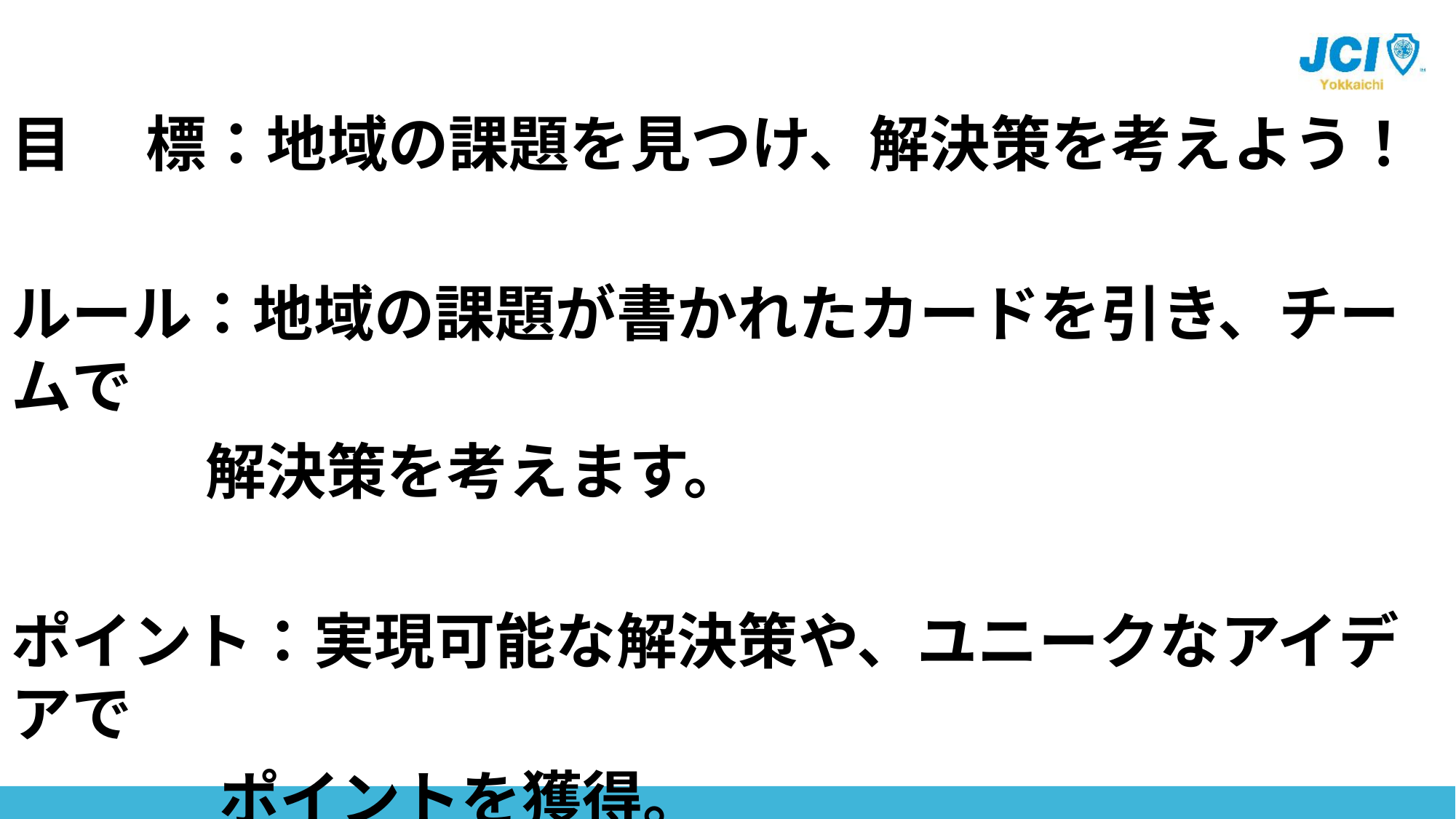

目　 標：地域の課題を見つけ、解決策を考えよう！

ルール：地域の課題が書かれたカードを引き、チームで
             解決策を考えます。

ポイント：実現可能な解決策や、ユニークなアイデアで
              ポイントを獲得。